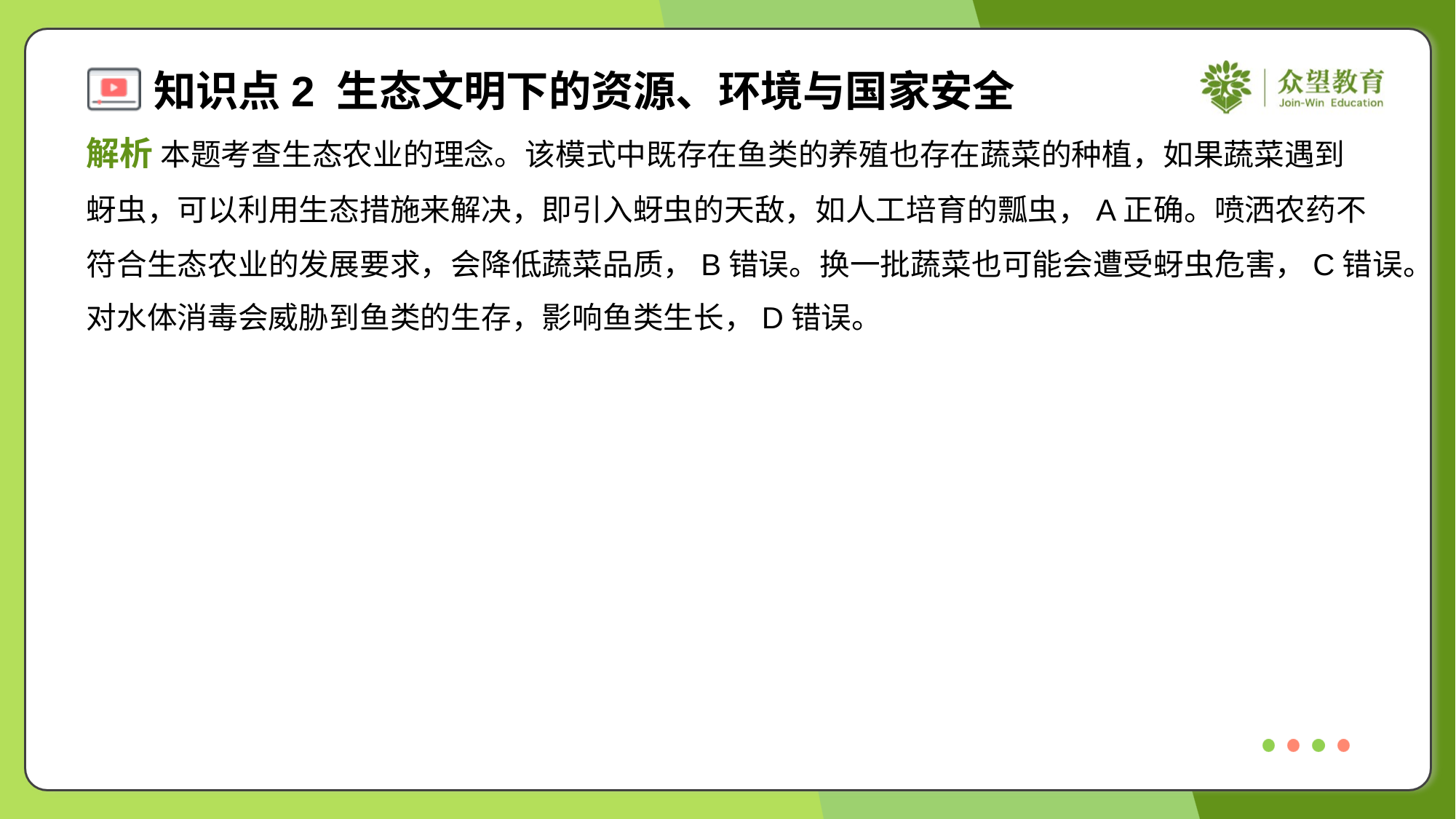

解析 本题考查生态农业的理念。该模式中既存在鱼类的养殖也存在蔬菜的种植，如果蔬菜遇到
蚜虫，可以利用生态措施来解决，即引入蚜虫的天敌，如人工培育的瓢虫，A正确。喷洒农药不
符合生态农业的发展要求，会降低蔬菜品质，B错误。换一批蔬菜也可能会遭受蚜虫危害，C错误。
对水体消毒会威胁到鱼类的生存，影响鱼类生长，D错误。